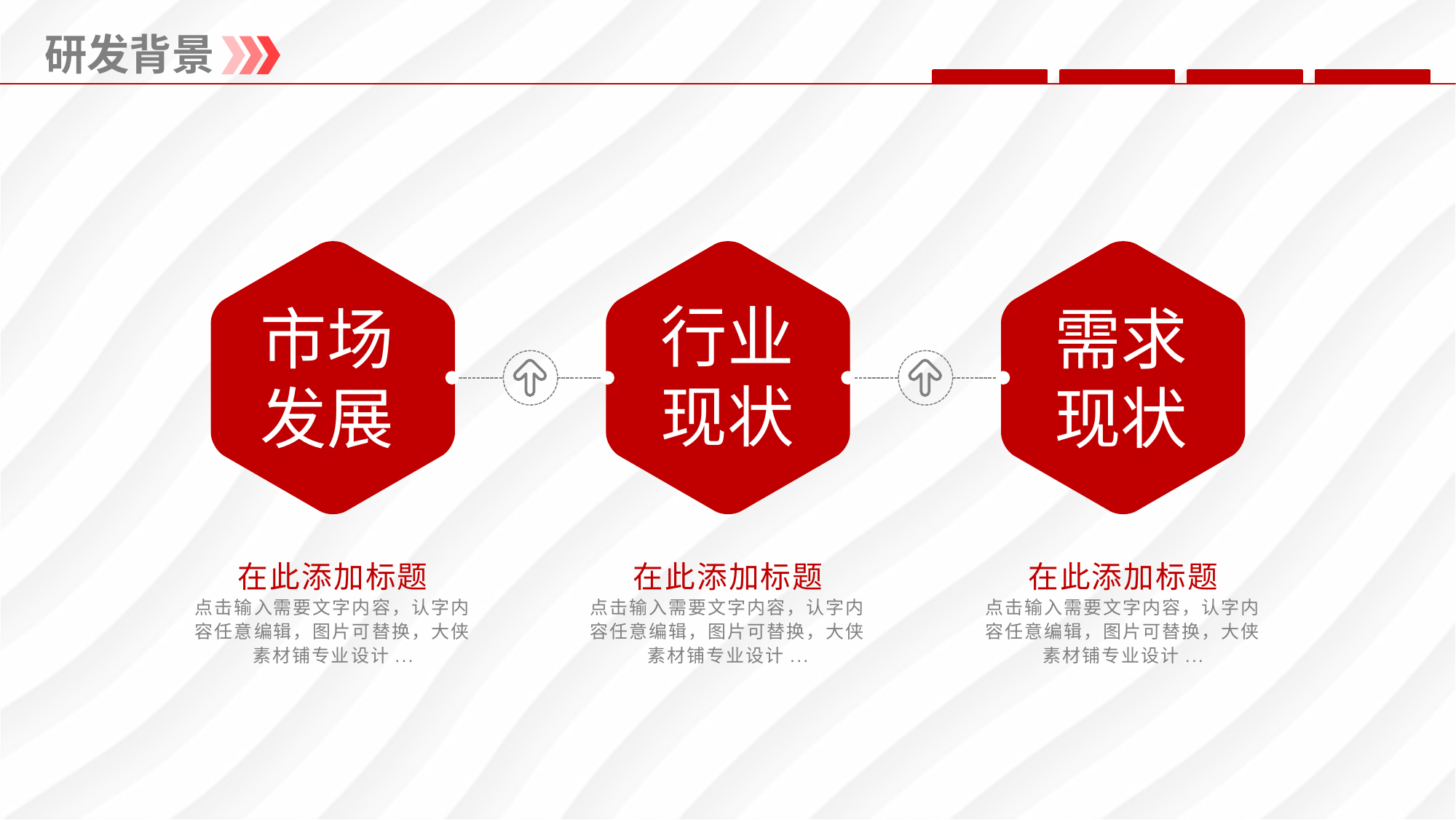

研发背景

行业现状
市场发展
需求现状

在此添加标题
点击输入需要文字内容，认字内容任意编辑，图片可替换，大侠素材铺专业设计...
在此添加标题
点击输入需要文字内容，认字内容任意编辑，图片可替换，大侠素材铺专业设计...
在此添加标题
点击输入需要文字内容，认字内容任意编辑，图片可替换，大侠素材铺专业设计...